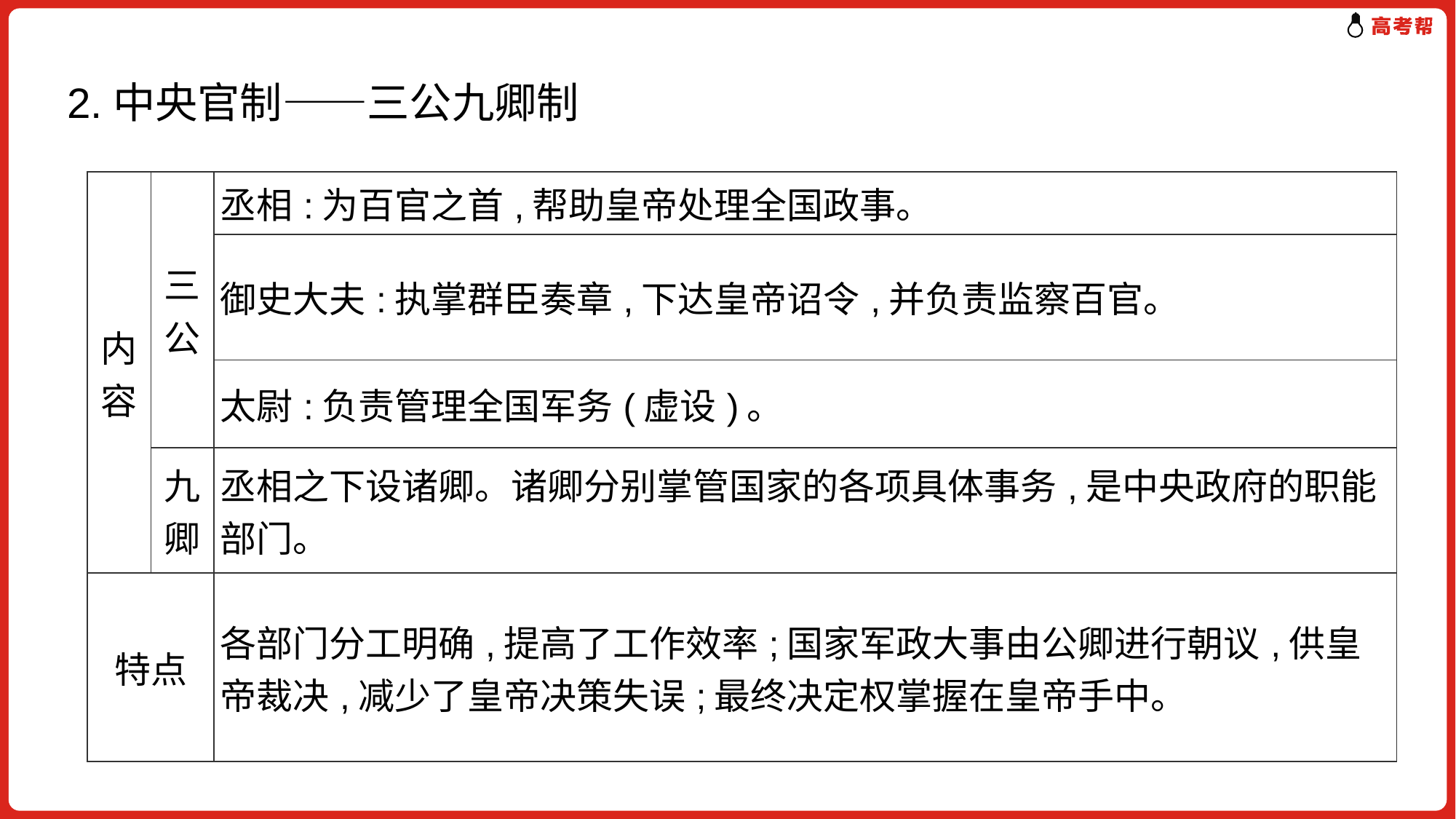

2.中央官制——三公九卿制
| 内容 | 三公 | 丞相:为百官之首,帮助皇帝处理全国政事。 |
| --- | --- | --- |
|  |  | 御史大夫:执掌群臣奏章,下达皇帝诏令,并负责监察百官。 |
|  |  | 太尉:负责管理全国军务(虚设)。 |
|  | 九卿 | 丞相之下设诸卿。诸卿分别掌管国家的各项具体事务,是中央政府的职能部门。 |
| 特点 |  | 各部门分工明确,提高了工作效率;国家军政大事由公卿进行朝议,供皇帝裁决,减少了皇帝决策失误;最终决定权掌握在皇帝手中。 |